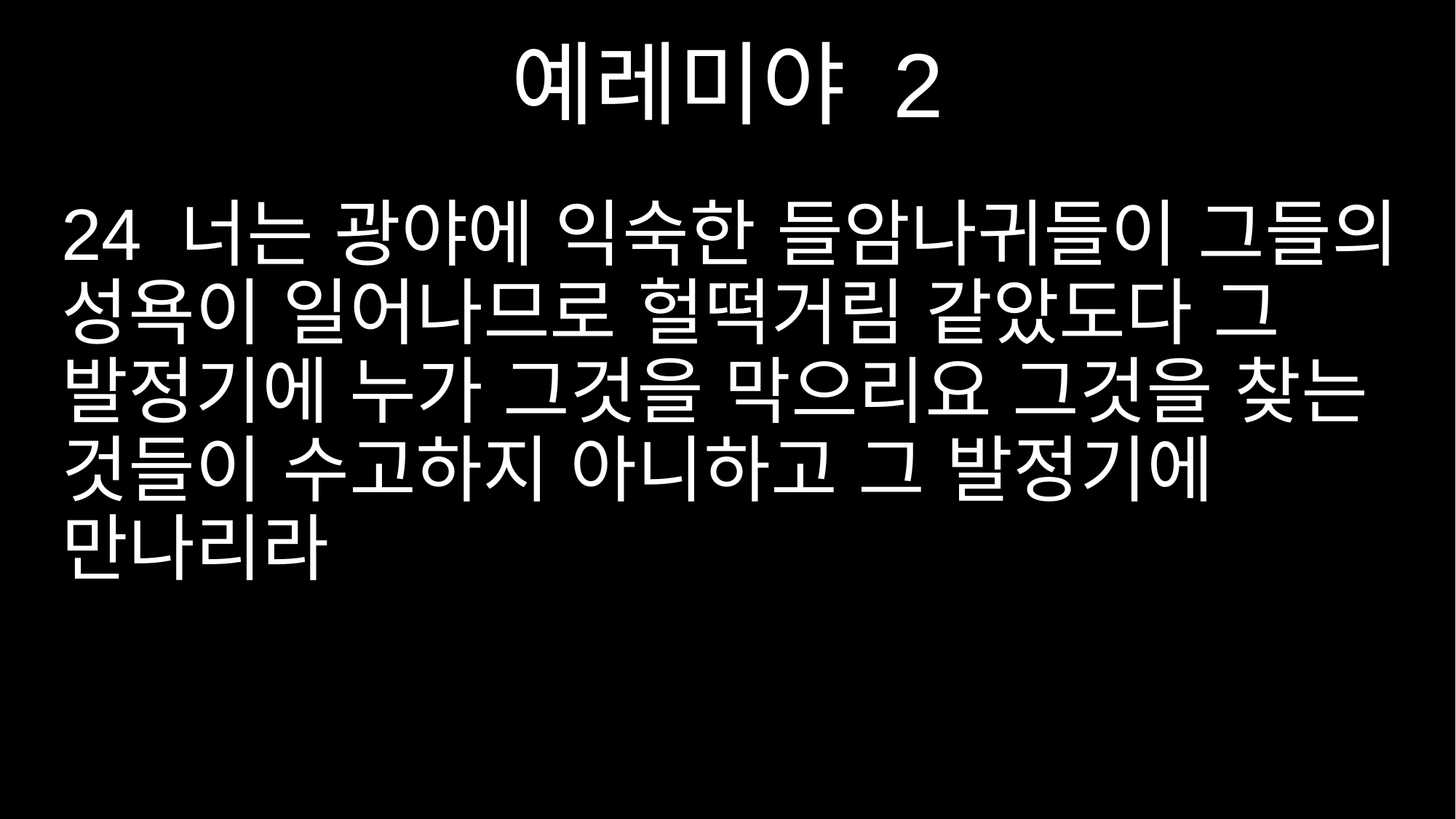

예레미야 2
24 너는 광야에 익숙한 들암나귀들이 그들의 성욕이 일어나므로 헐떡거림 같았도다 그 발정기에 누가 그것을 막으리요 그것을 찾는 것들이 수고하지 아니하고 그 발정기에 만나리라